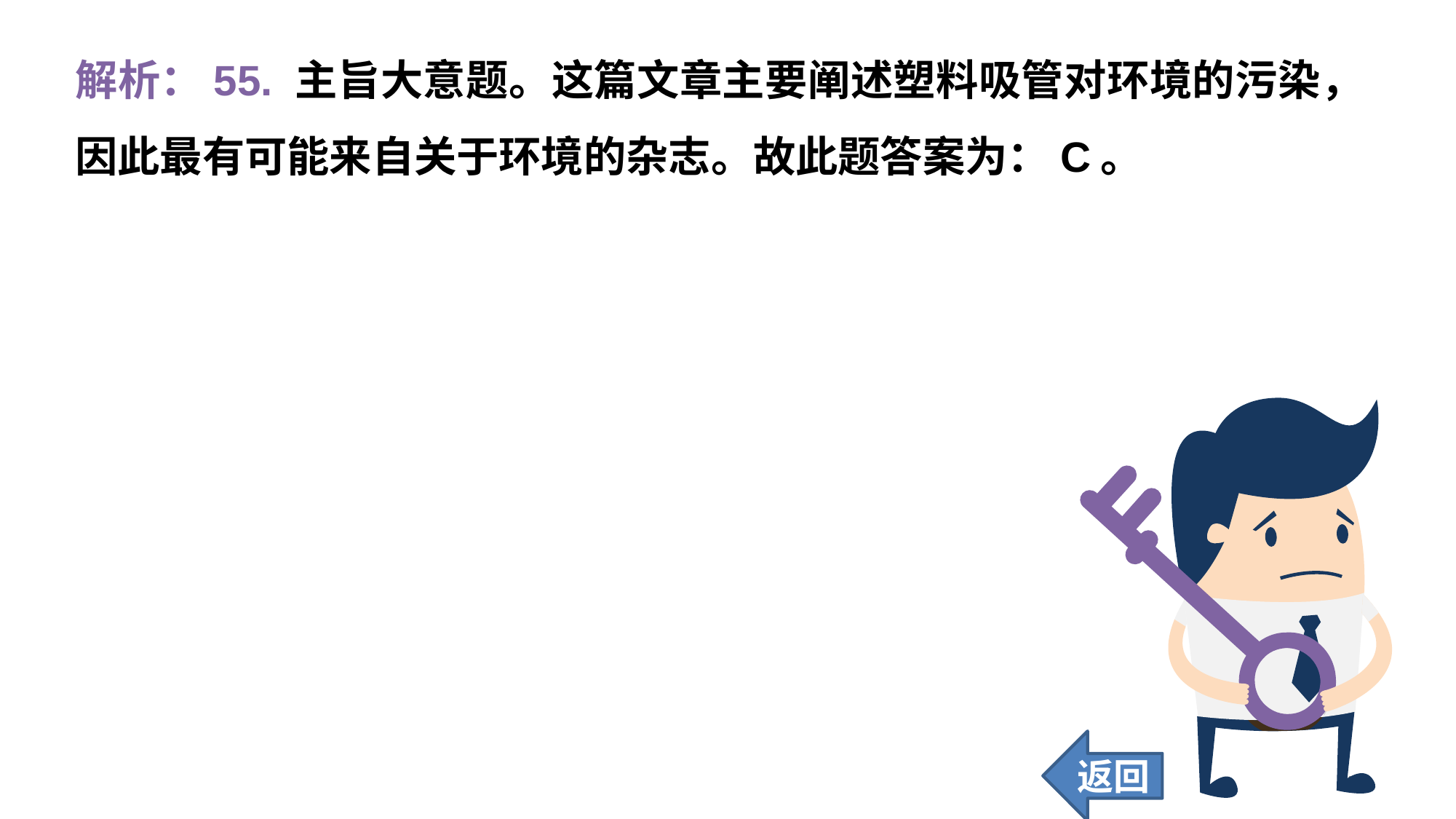

解析：55. 主旨大意题。这篇文章主要阐述塑料吸管对环境的污染，因此最有可能来自关于环境的杂志。故此题答案为：C。

返回
418